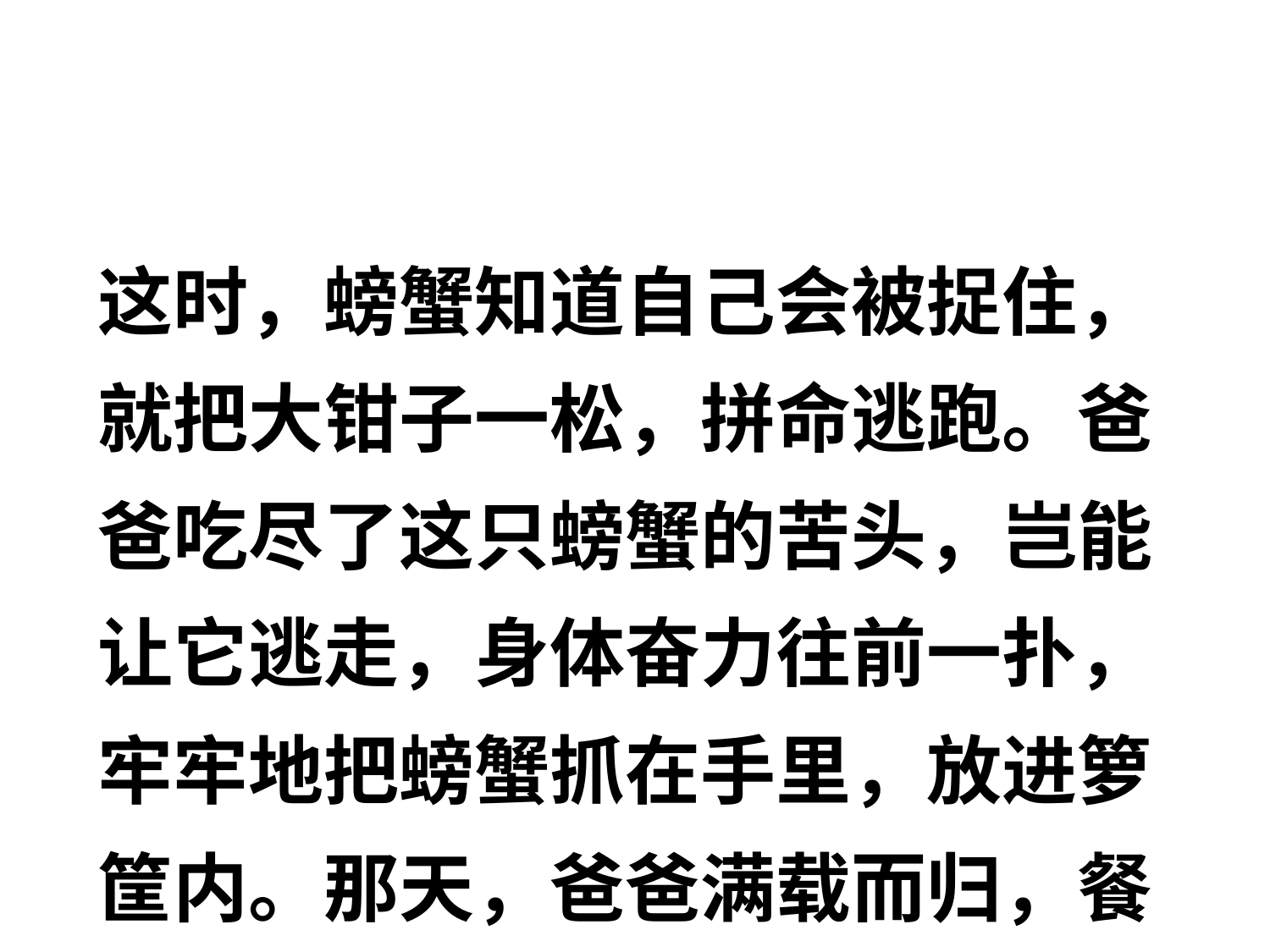

这时，螃蟹知道自己会被捉住，就把大钳子一松，拼命逃跑。爸爸吃尽了这只螃蟹的苦头，岂能让它逃走，身体奋力往前一扑，牢牢地把螃蟹抓在手里，放进箩筐内。那天，爸爸满载而归，餐桌上都是鱼、虾、蟹。